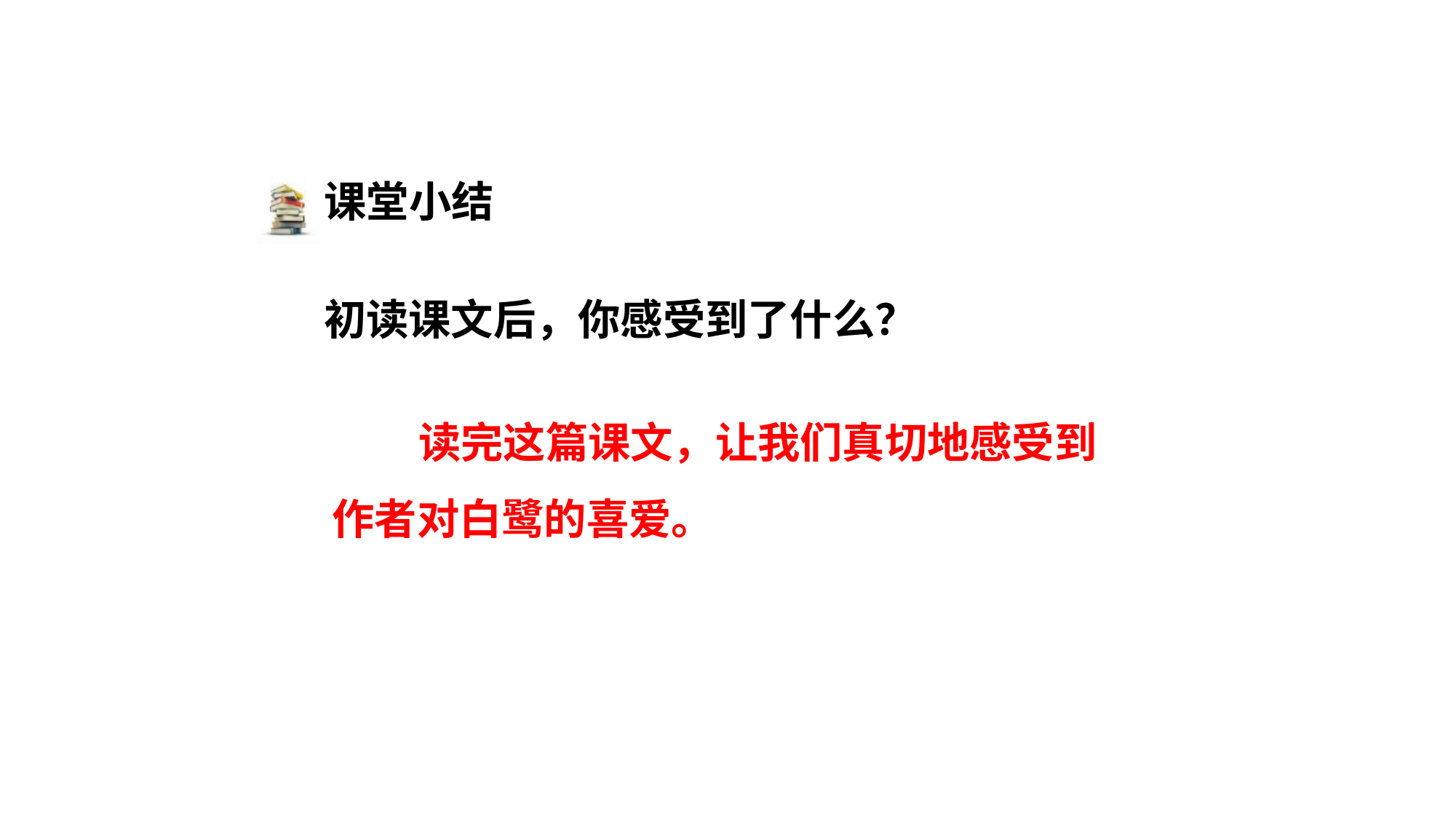

课堂小结

初读课文后，你感受到了什么？
读完这篇课文，让我们真切地感受到作者对白鹭的喜爱。